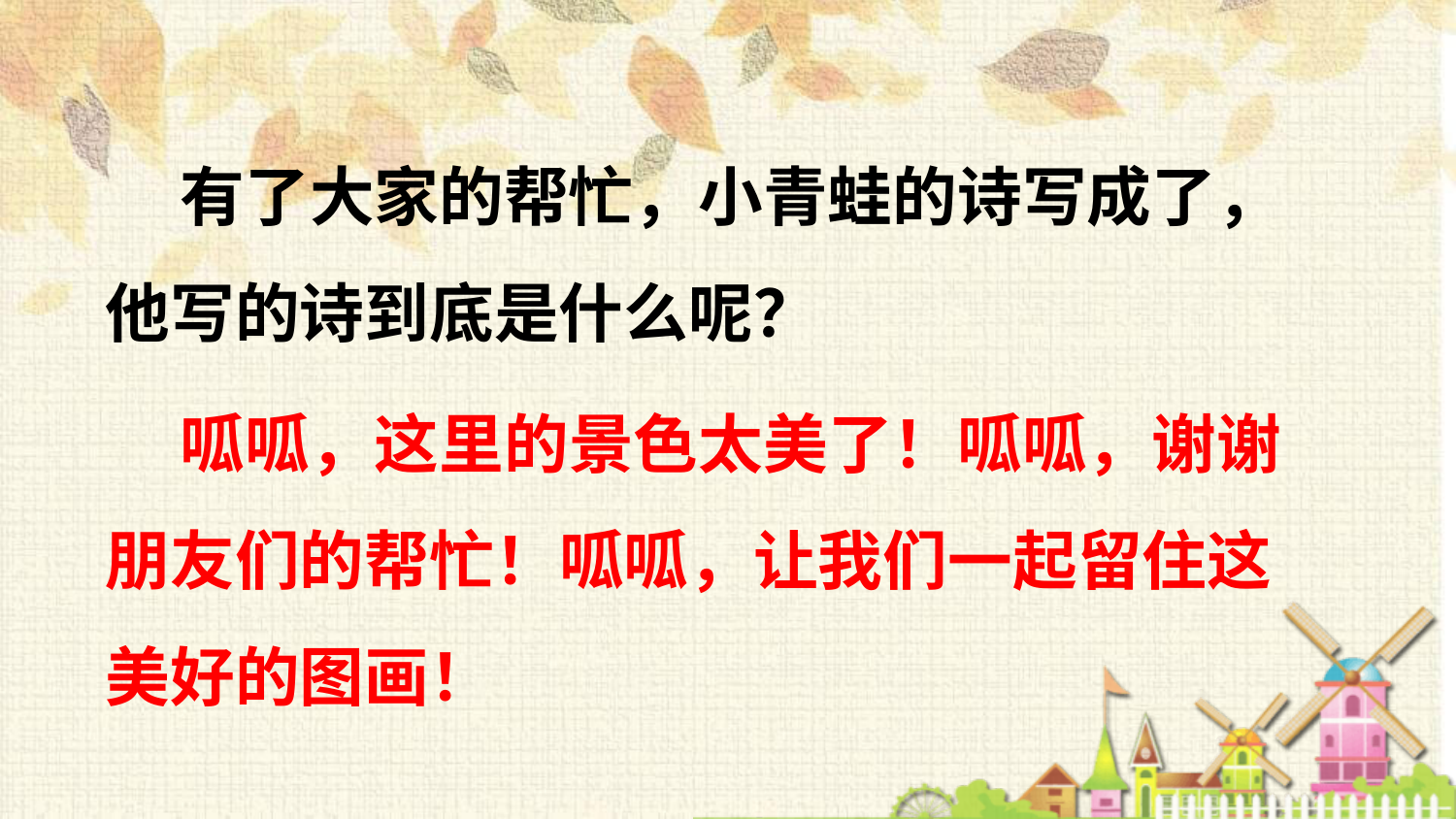

有了大家的帮忙，小青蛙的诗写成了，他写的诗到底是什么呢？
    呱呱，这里的景色太美了！呱呱，谢谢朋友们的帮忙！呱呱，让我们一起留住这美好的图画！